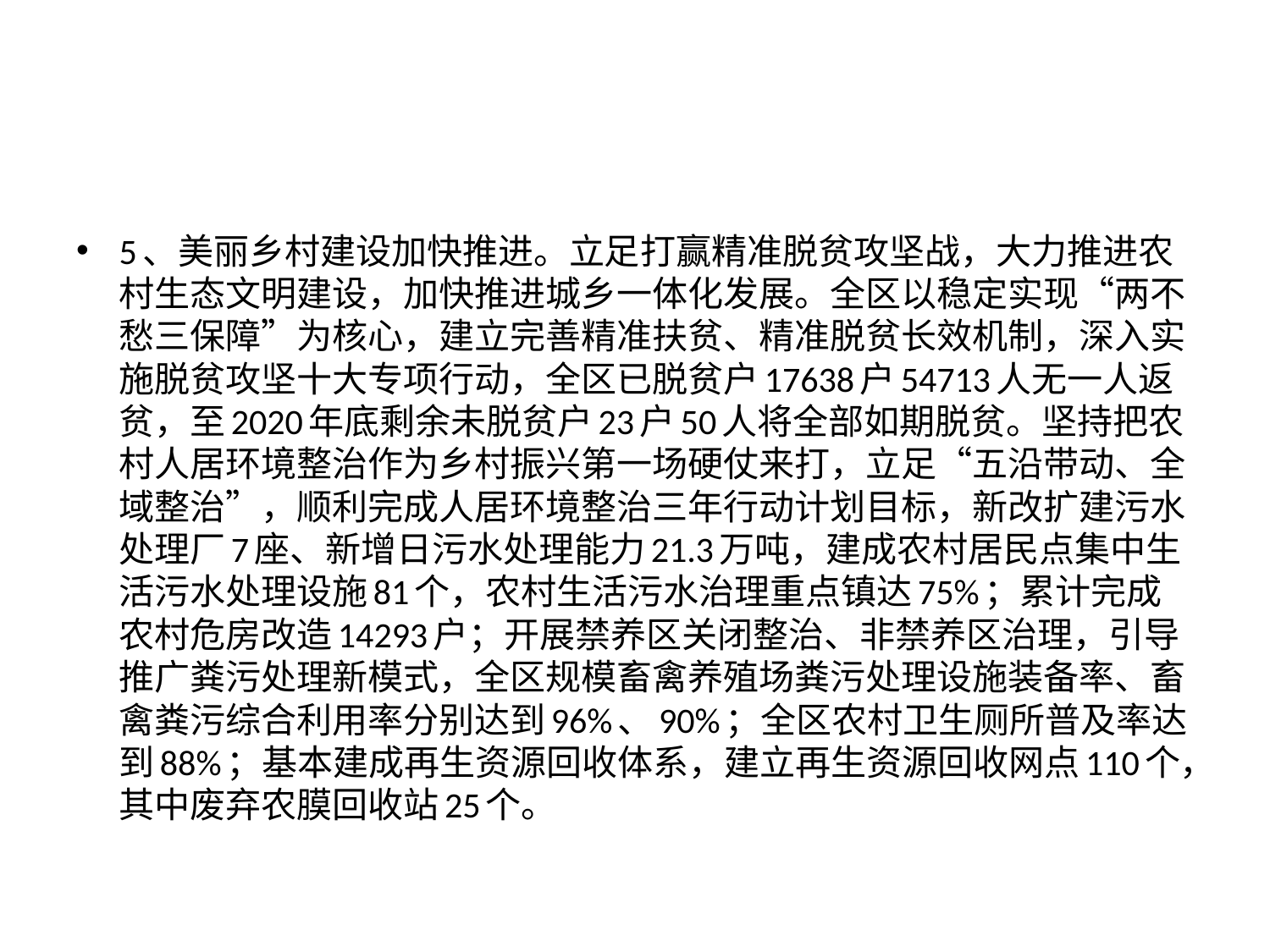

#
5、美丽乡村建设加快推进。立足打赢精准脱贫攻坚战，大力推进农村生态文明建设，加快推进城乡一体化发展。全区以稳定实现“两不愁三保障”为核心，建立完善精准扶贫、精准脱贫长效机制，深入实施脱贫攻坚十大专项行动，全区已脱贫户17638户54713人无一人返贫，至2020年底剩余未脱贫户23户50人将全部如期脱贫。坚持把农村人居环境整治作为乡村振兴第一场硬仗来打，立足“五沿带动、全域整治”，顺利完成人居环境整治三年行动计划目标，新改扩建污水处理厂7座、新增日污水处理能力21.3万吨，建成农村居民点集中生活污水处理设施81个，农村生活污水治理重点镇达75%；累计完成农村危房改造14293户；开展禁养区关闭整治、非禁养区治理，引导推广粪污处理新模式，全区规模畜禽养殖场粪污处理设施装备率、畜禽粪污综合利用率分别达到96%、90%；全区农村卫生厕所普及率达到88%；基本建成再生资源回收体系，建立再生资源回收网点110个，其中废弃农膜回收站25个。